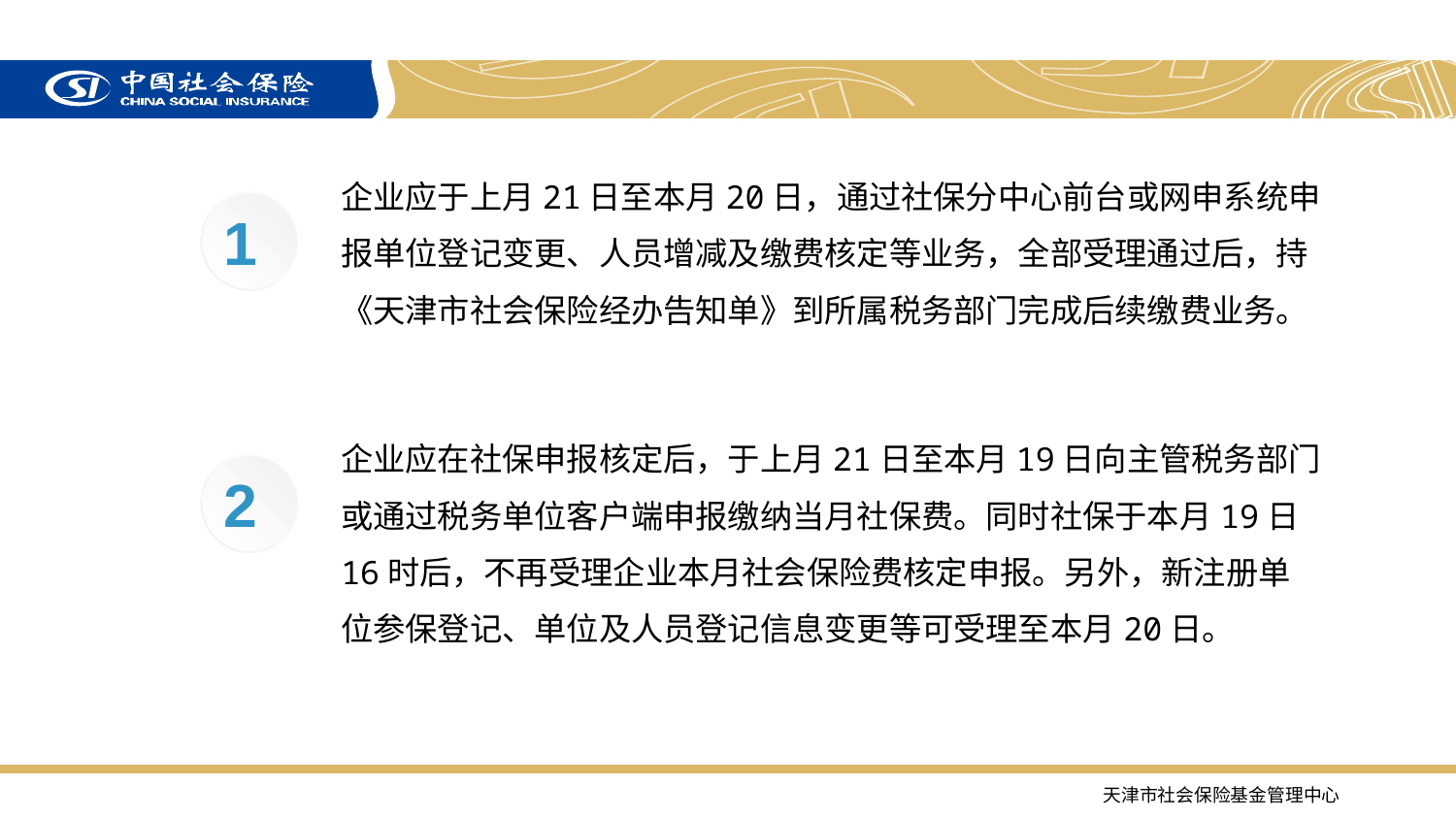

企业应于上月21日至本月20日，通过社保分中心前台或网申系统申报单位登记变更、人员增减及缴费核定等业务，全部受理通过后，持《天津市社会保险经办告知单》到所属税务部门完成后续缴费业务。

1
企业应在社保申报核定后，于上月21日至本月19日向主管税务部门或通过税务单位客户端申报缴纳当月社保费。同时社保于本月19日16时后，不再受理企业本月社会保险费核定申报。另外，新注册单位参保登记、单位及人员登记信息变更等可受理至本月20日。

2